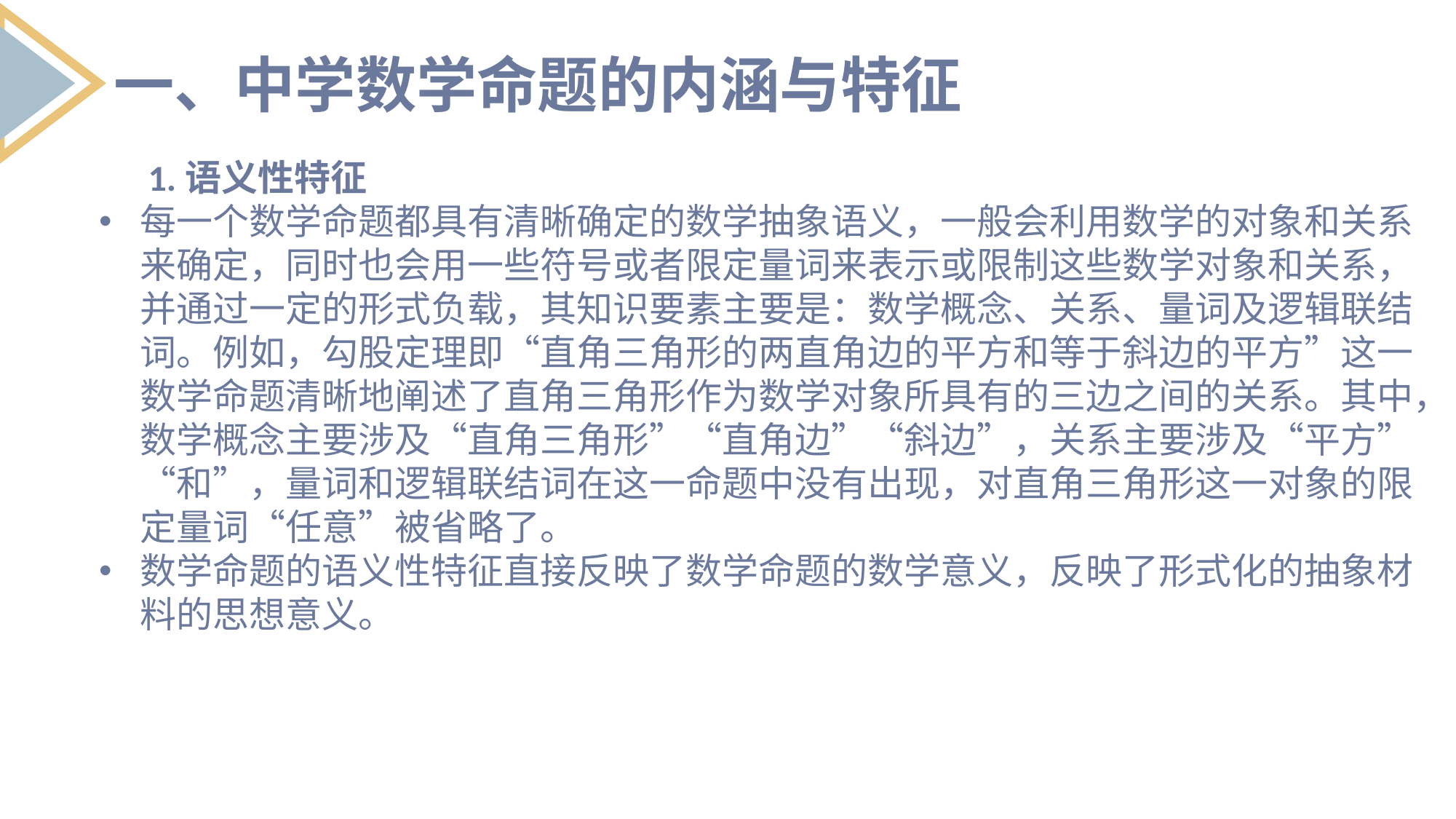

一、中学数学命题的内涵与特征

      1.语义性特征
每一个数学命题都具有清晰确定的数学抽象语义，一般会利用数学的对象和关系来确定，同时也会用一些符号或者限定量词来表示或限制这些数学对象和关系，并通过一定的形式负载，其知识要素主要是：数学概念、关系、量词及逻辑联结词。例如，勾股定理即“直角三角形的两直角边的平方和等于斜边的平方”这一数学命题清晰地阐述了直角三角形作为数学对象所具有的三边之间的关系。其中，数学概念主要涉及“直角三角形”“直角边”“斜边”，关系主要涉及“平方”“和”，量词和逻辑联结词在这一命题中没有出现，对直角三角形这一对象的限定量词“任意”被省略了。
数学命题的语义性特征直接反映了数学命题的数学意义，反映了形式化的抽象材料的思想意义。